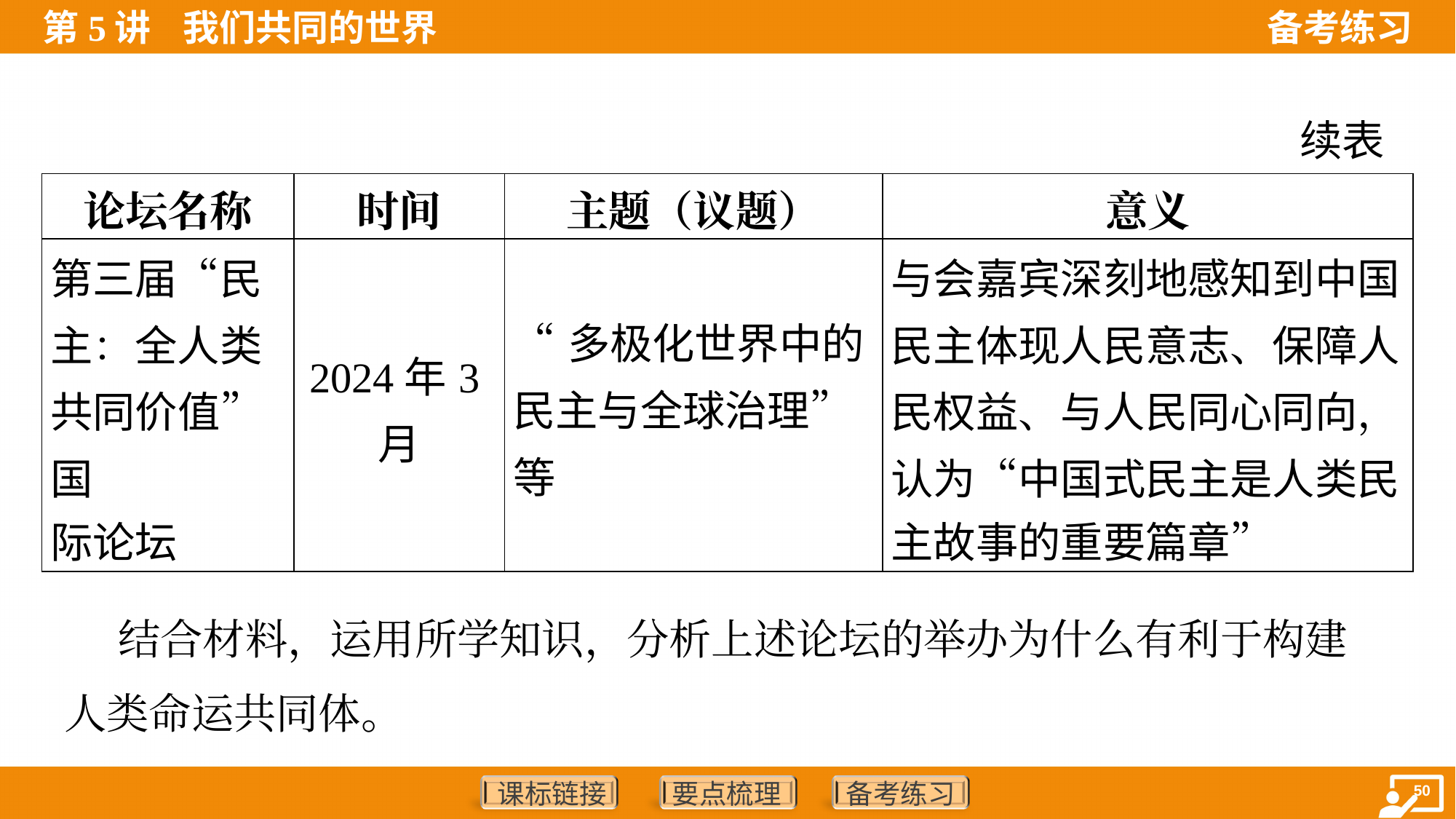

续表
| 论坛名称 | 时间 | 主题（议题） | 意义 |
| --- | --- | --- | --- |
| 第三届“民 主：全人类 共同价值”国 际论坛 | 2024年3月 | “多极化世界中的民主与全球治理”等 | 与会嘉宾深刻地感知到中国 民主体现人民意志、保障人 民权益、与人民同心同向， 认为“中国式民主是人类民 主故事的重要篇章” |
    结合材料，运用所学知识，分析上述论坛的举办为什么有利于构建
人类命运共同体。